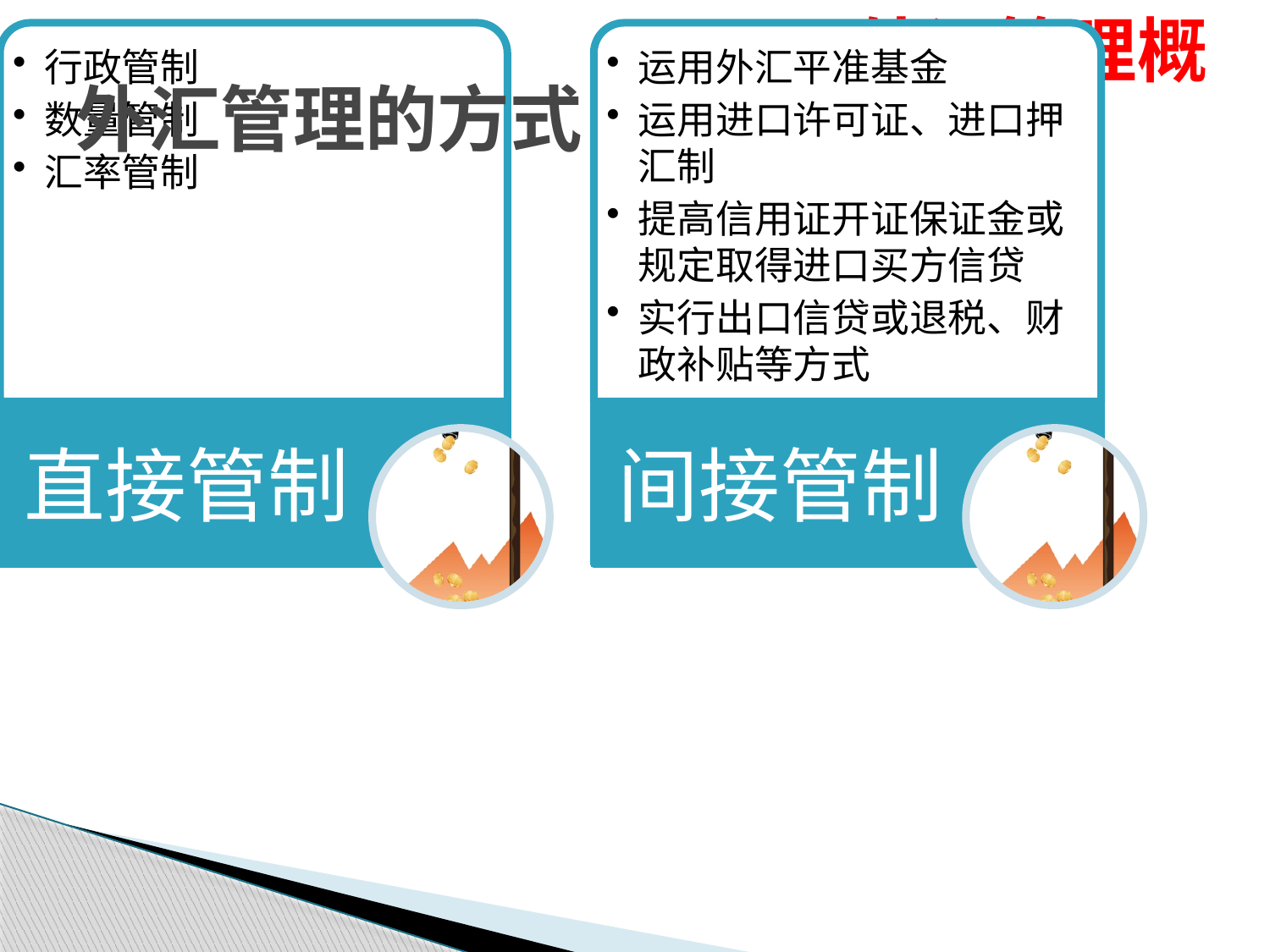

# 外汇管理的方式
行政管制
数量管制
汇率管制
直接管制
运用外汇平准基金
运用进口许可证、进口押汇制
提高信用证开证保证金或规定取得进口买方信贷
实行出口信贷或退税、财政补贴等方式
间接管制